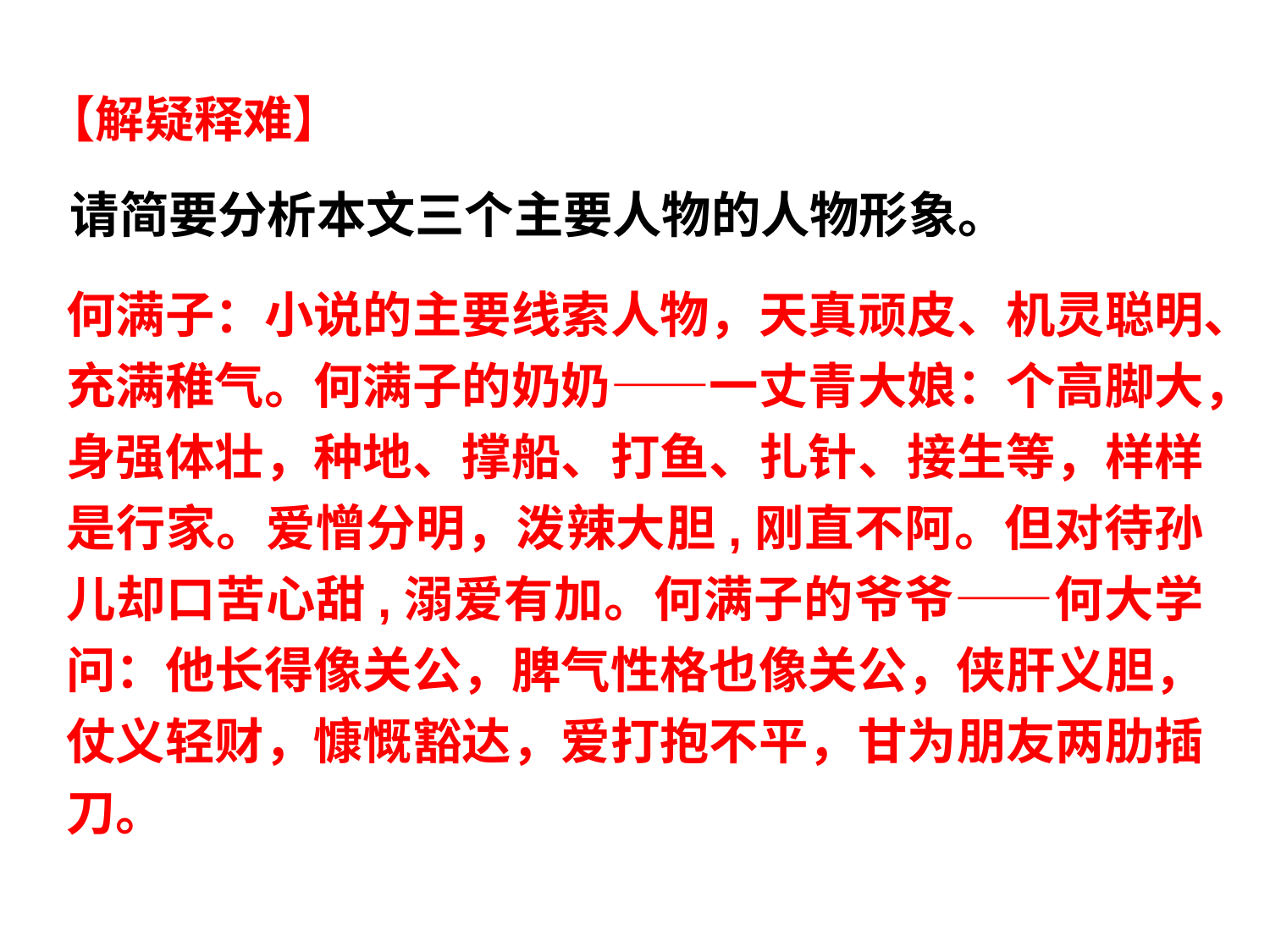

【解疑释难】
请简要分析本文三个主要人物的人物形象。
何满子：小说的主要线索人物，天真顽皮、机灵聪明、充满稚气。何满子的奶奶——一丈青大娘：个高脚大，身强体壮，种地、撑船、打鱼、扎针、接生等，样样是行家。爱憎分明，泼辣大胆,刚直不阿。但对待孙儿却口苦心甜,溺爱有加。何满子的爷爷——何大学问：他长得像关公，脾气性格也像关公，侠肝义胆，仗义轻财，慷慨豁达，爱打抱不平，甘为朋友两肋插刀。